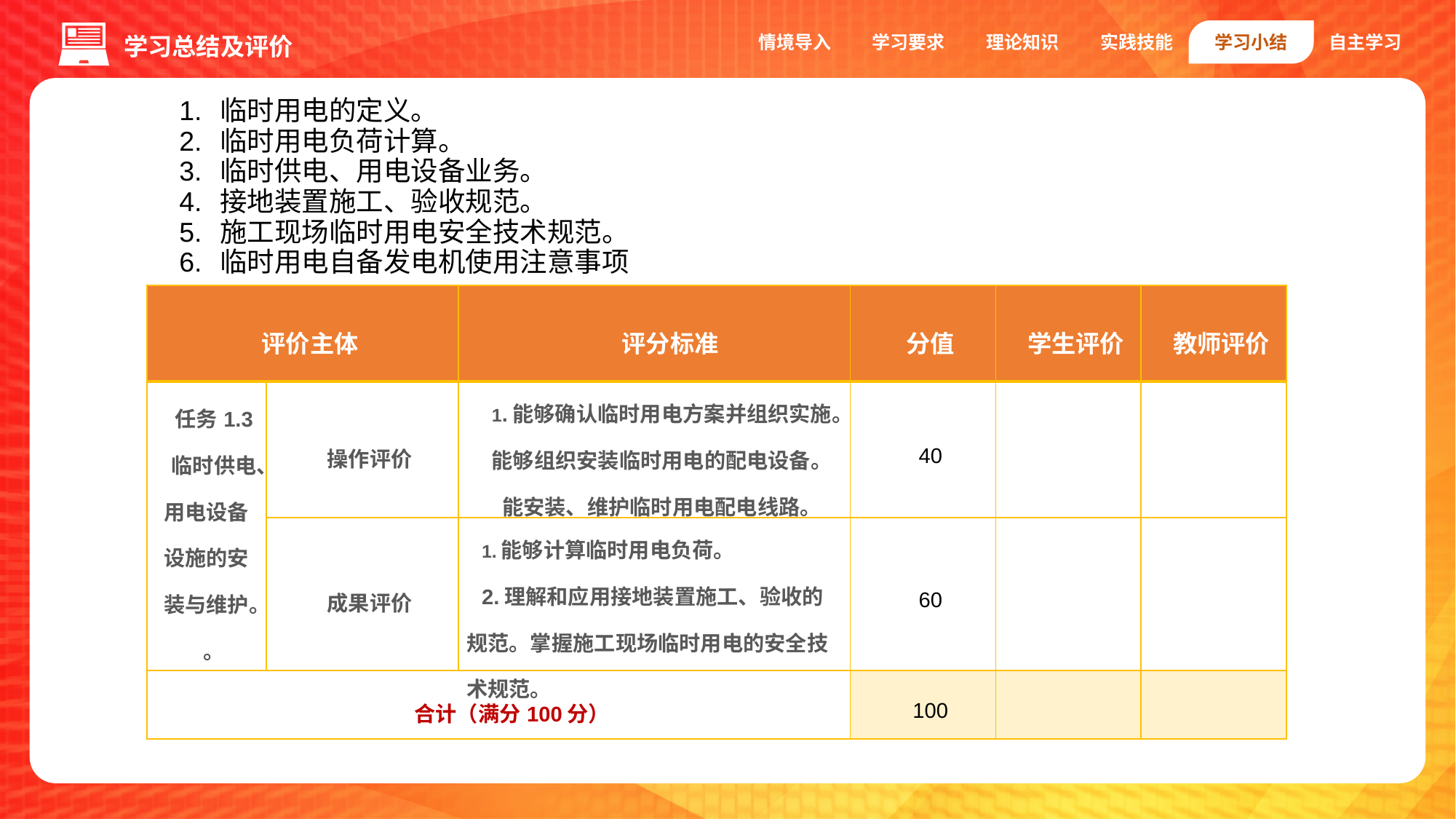

情境导入
学习要求
理论知识
实践技能
学习小结
自主学习

学习总结及评价
临时用电的定义。
临时用电负荷计算。
临时供电、用电设备业务。
接地装置施工、验收规范。
施工现场临时用电安全技术规范。
临时用电自备发电机使用注意事项
| 评价主体 |  | 评分标准 | 分值 | 学生评价 | 教师评价 |
| --- | --- | --- | --- | --- | --- |
| 任务1.3 临时供电、用电设备设施的安装与维护。 。 | 操作评价 | 1.能够确认临时用电方案并组织实施。 能够组织安装临时用电的配电设备。 能安装、维护临时用电配电线路。 | 40 |  |  |
|  | 成果评价 | 1.能够计算临时用电负荷。 2.理解和应用接地装置施工、验收的规范。掌握施工现场临时用电的安全技术规范。 | 60 |  |  |
| 合计（满分100分） |  |  | 100 |  |  |